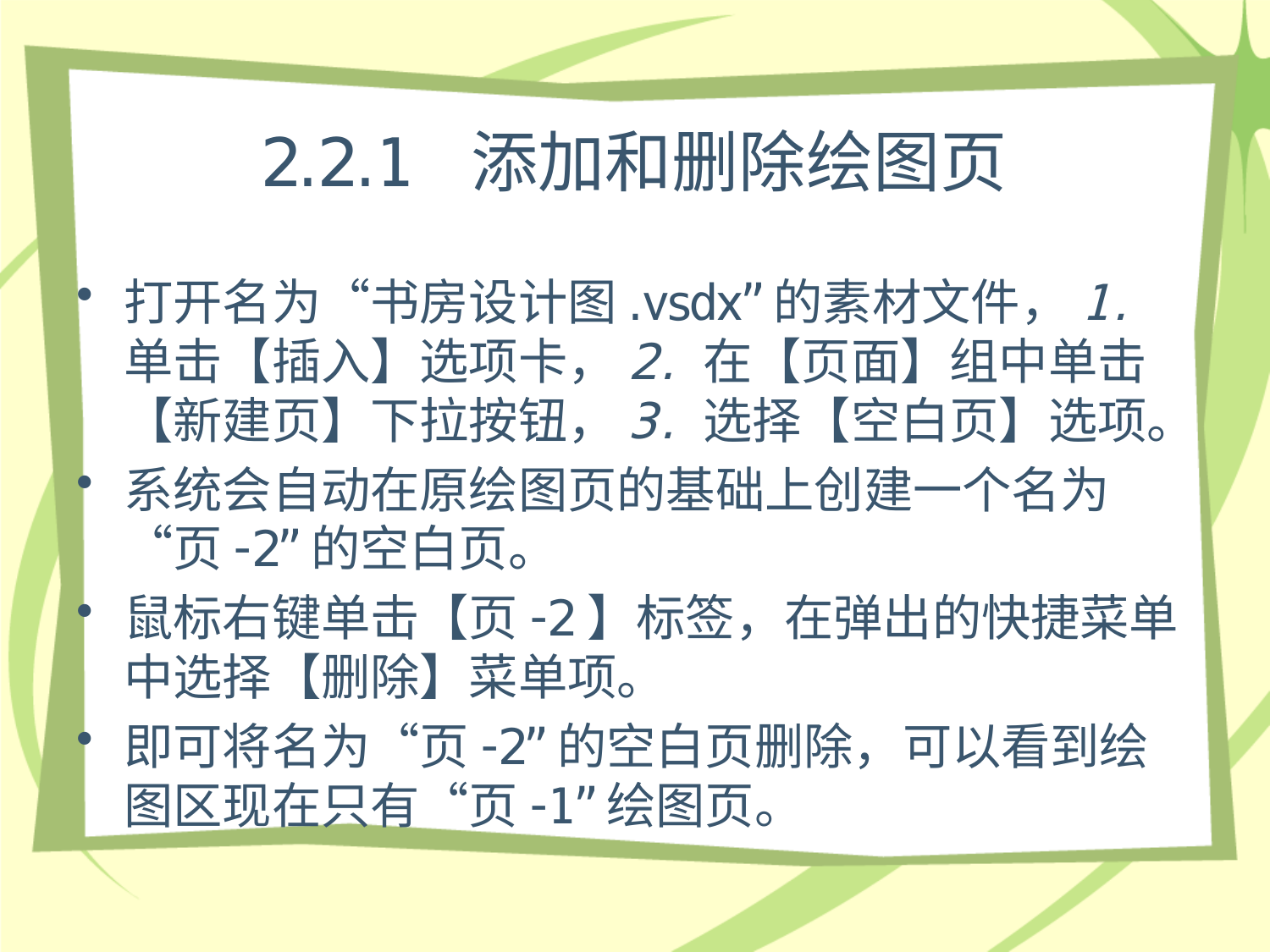

# 2.2.1  添加和删除绘图页
打开名为“书房设计图.vsdx”的素材文件，1. 单击【插入】选项卡，2. 在【页面】组中单击【新建页】下拉按钮，3. 选择【空白页】选项。
系统会自动在原绘图页的基础上创建一个名为“页-2”的空白页。
鼠标右键单击【页-2】标签，在弹出的快捷菜单中选择【删除】菜单项。
即可将名为“页-2”的空白页删除，可以看到绘图区现在只有“页-1”绘图页。